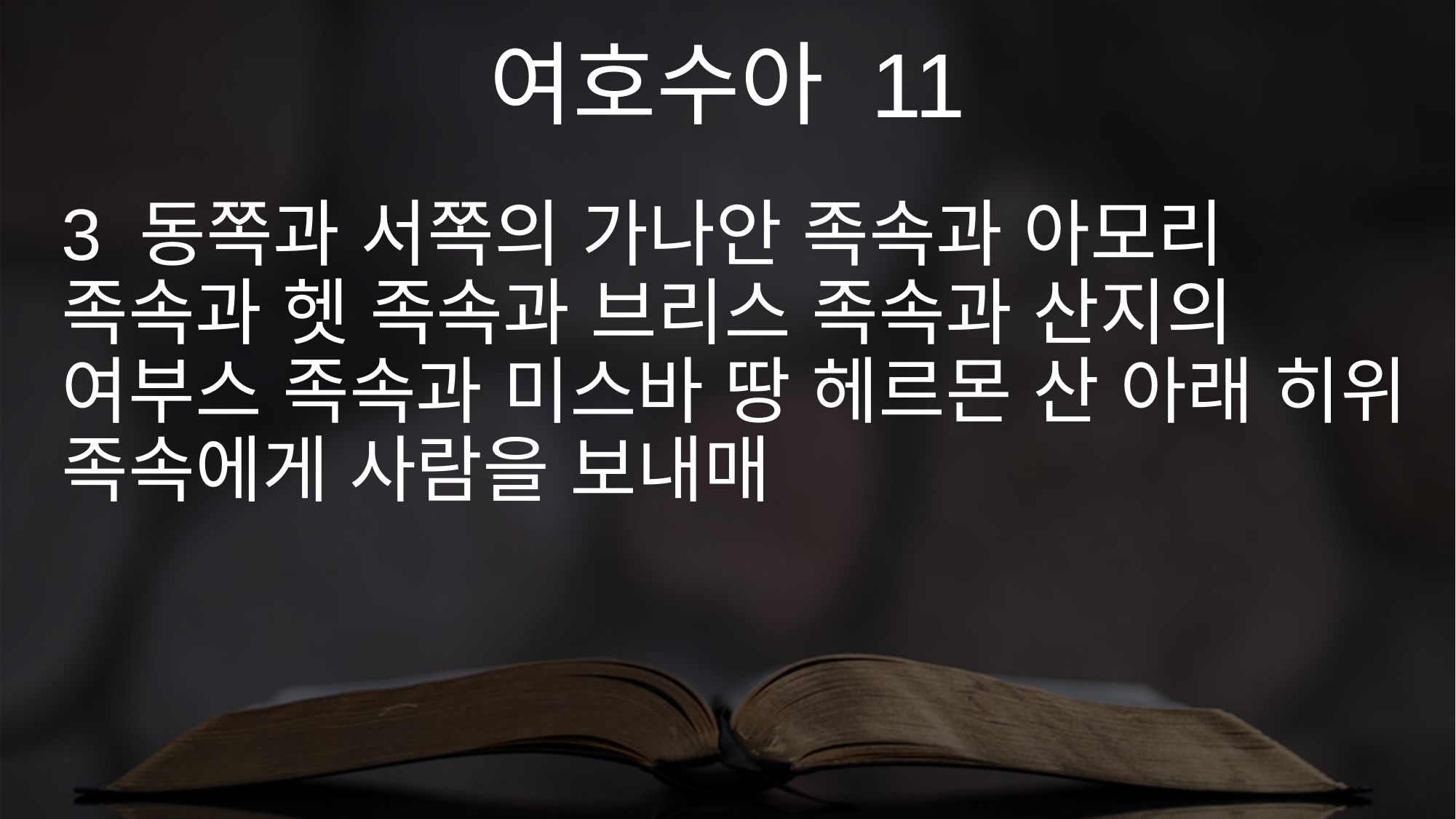

여호수아 11
3 동쪽과 서쪽의 가나안 족속과 아모리 족속과 헷 족속과 브리스 족속과 산지의 여부스 족속과 미스바 땅 헤르몬 산 아래 히위 족속에게 사람을 보내매